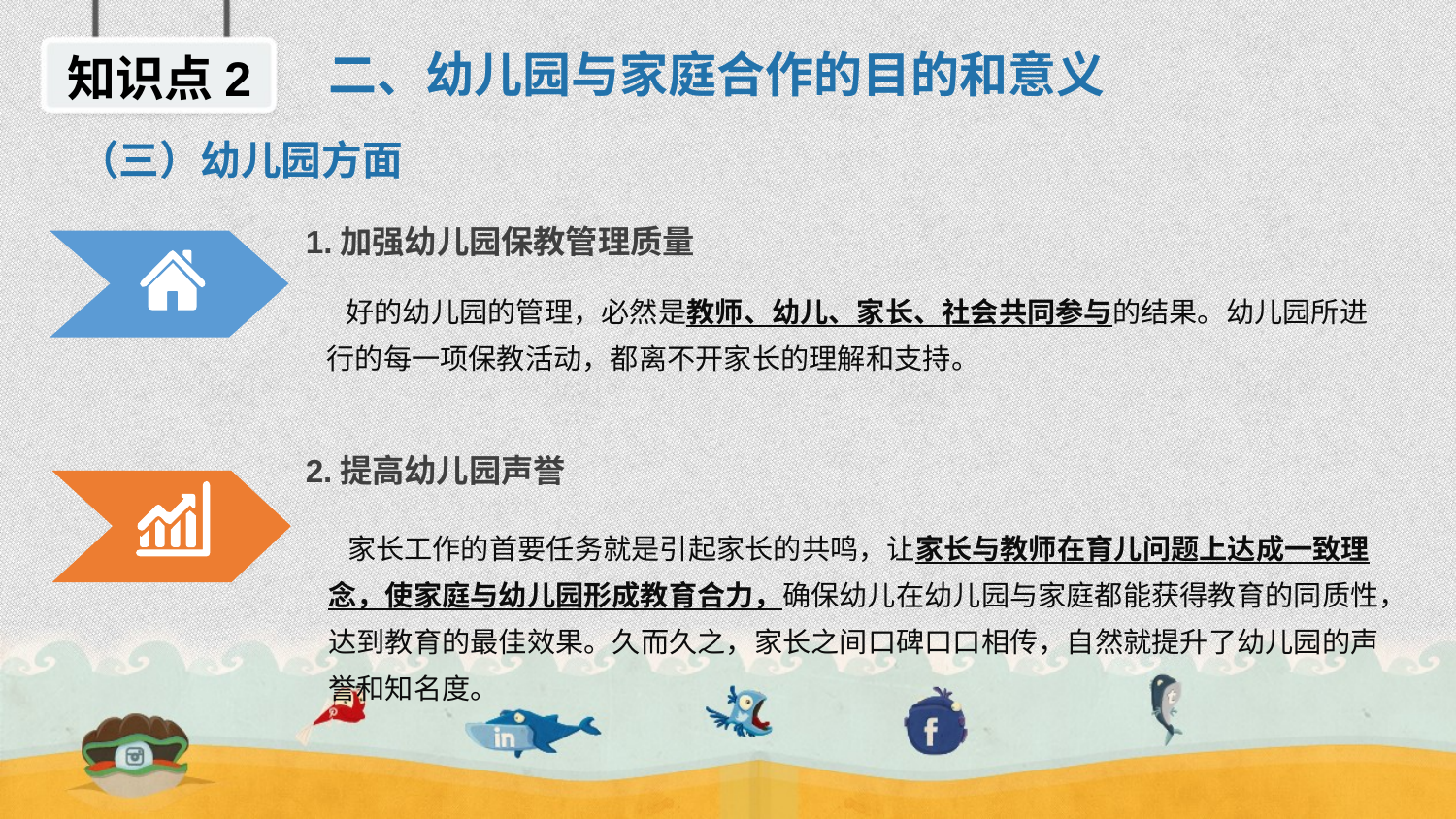

二、幼儿园与家庭合作的目的和意义
知识点2
（三）幼儿园方面
1.加强幼儿园保教管理质量

  好的幼儿园的管理，必然是教师、幼儿、家长、社会共同参与的结果。幼儿园所进行的每一项保教活动，都离不开家长的理解和支持。
2.提高幼儿园声誉

  家长工作的首要任务就是引起家长的共鸣，让家长与教师在育儿问题上达成一致理念，使家庭与幼儿园形成教育合力，确保幼儿在幼儿园与家庭都能获得教育的同质性，达到教育的最佳效果。久而久之，家长之间口碑口口相传，自然就提升了幼儿园的声誉和知名度。